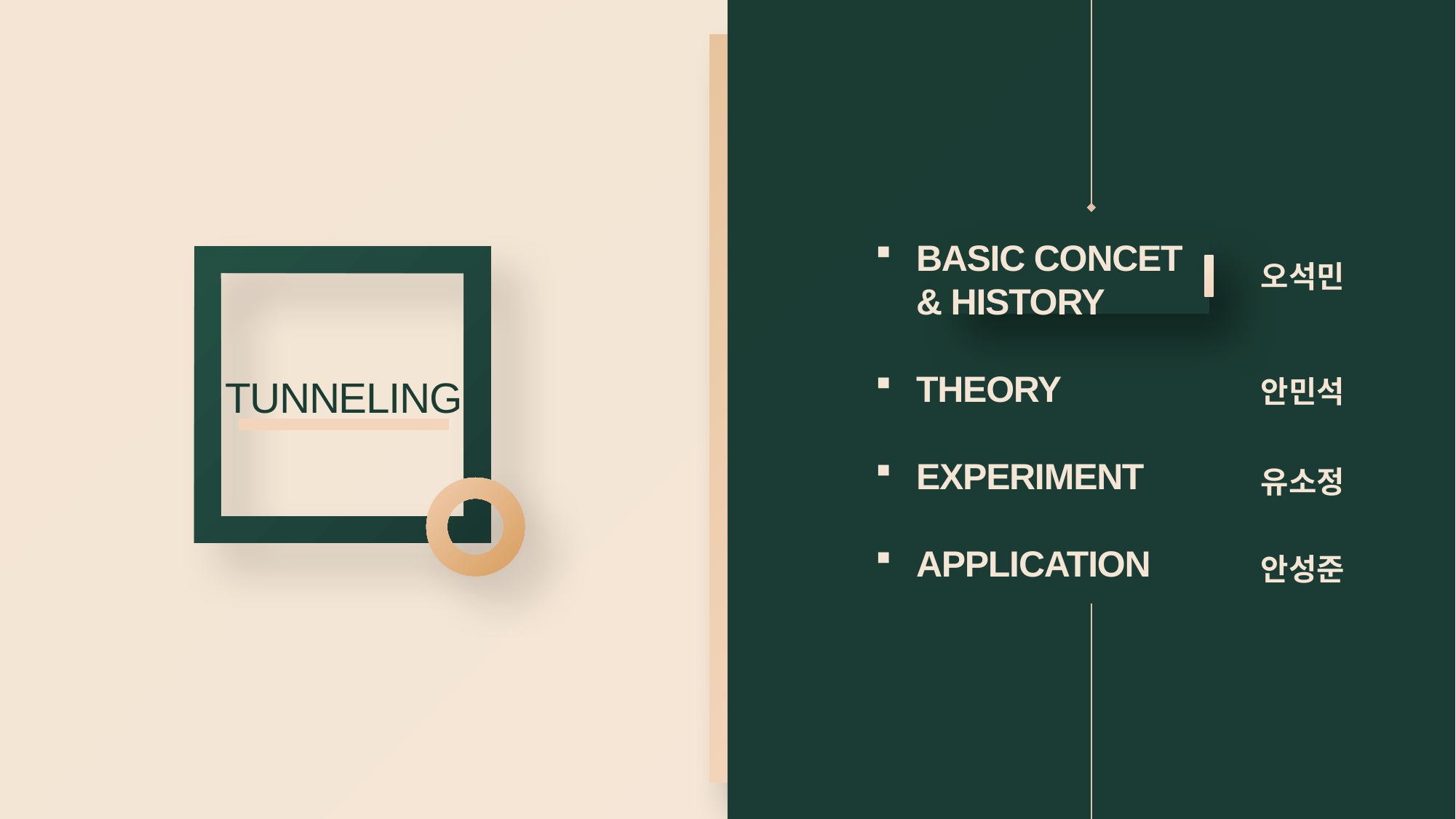

BASIC CONCET & HISTORY

THEORY

EXPERIMENT

APPLICATION

오석민
TUNNELING
안민석
유소정

안성준